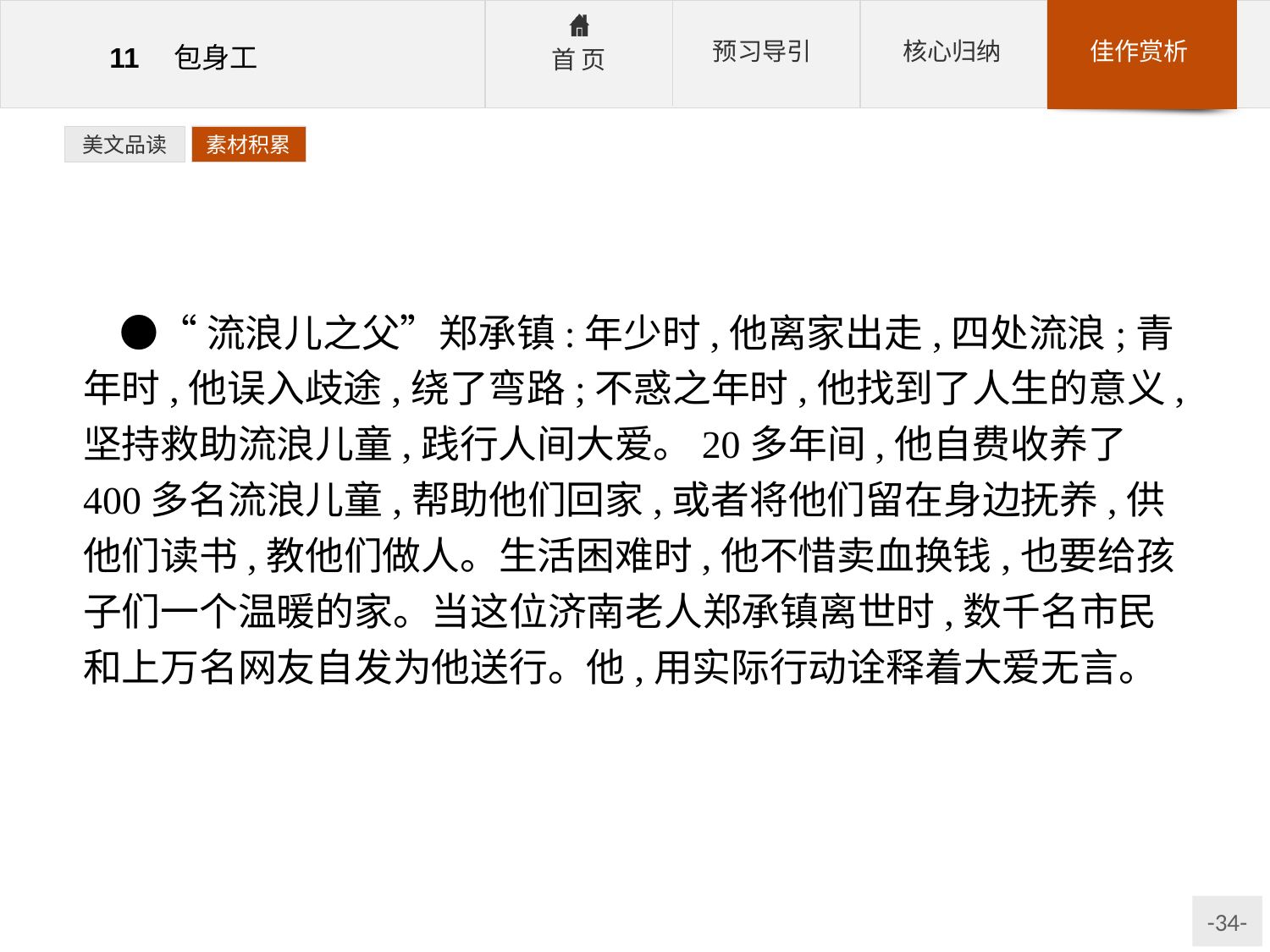

美文品读
素材积累
●“流浪儿之父”郑承镇:年少时,他离家出走,四处流浪;青年时,他误入歧途,绕了弯路;不惑之年时,他找到了人生的意义,坚持救助流浪儿童,践行人间大爱。20多年间,他自费收养了400多名流浪儿童,帮助他们回家,或者将他们留在身边抚养,供他们读书,教他们做人。生活困难时,他不惜卖血换钱,也要给孩子们一个温暖的家。当这位济南老人郑承镇离世时,数千名市民和上万名网友自发为他送行。他,用实际行动诠释着大爱无言。